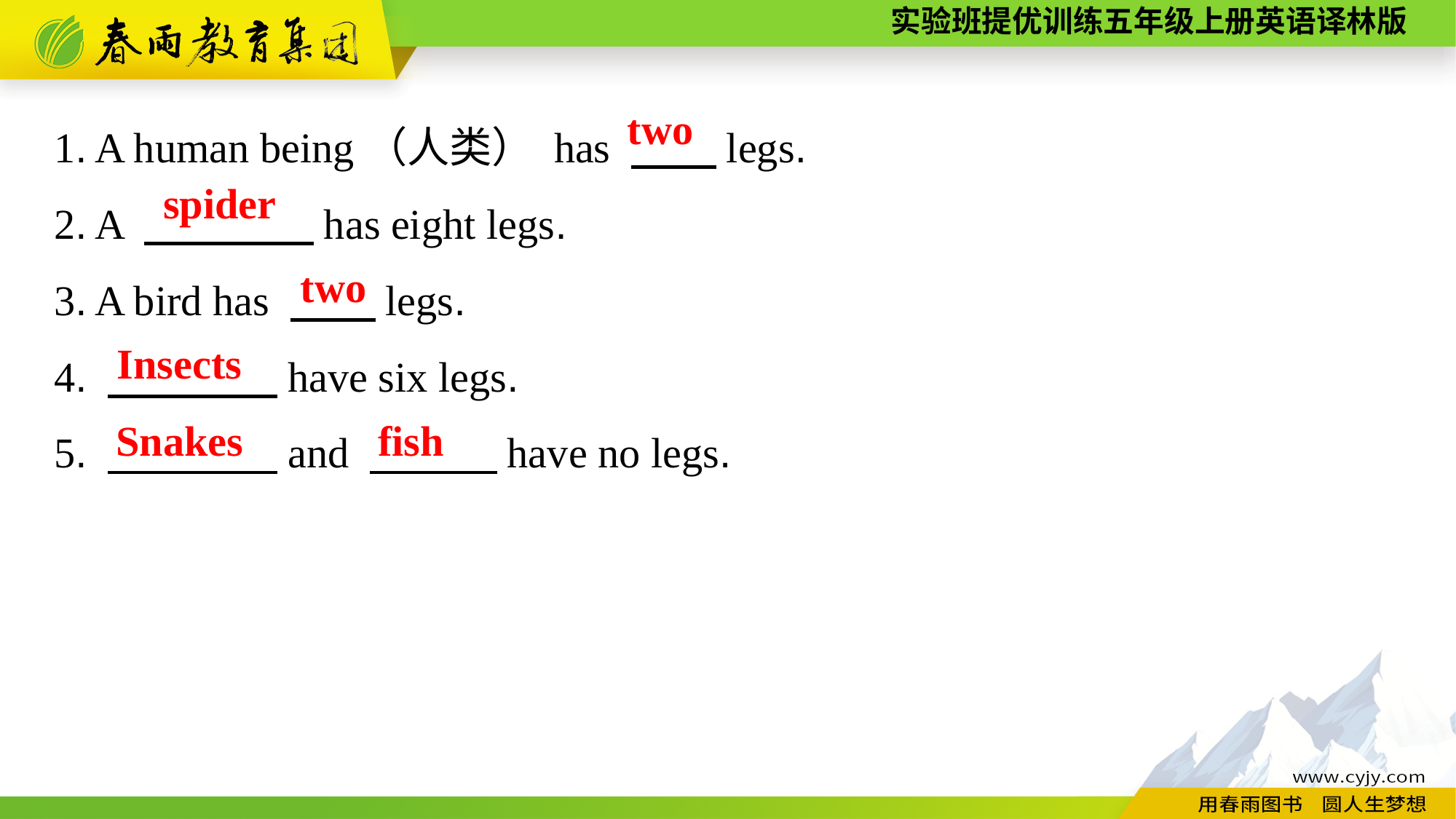

1. A human being（人类） has 　　legs.
2. A 　　　　has eight legs.
3. A bird has 　　legs.
4. 　　　　have six legs.
5. 　　　　and 　　　have no legs.
two
spider
two
Insects
Snakes
fish